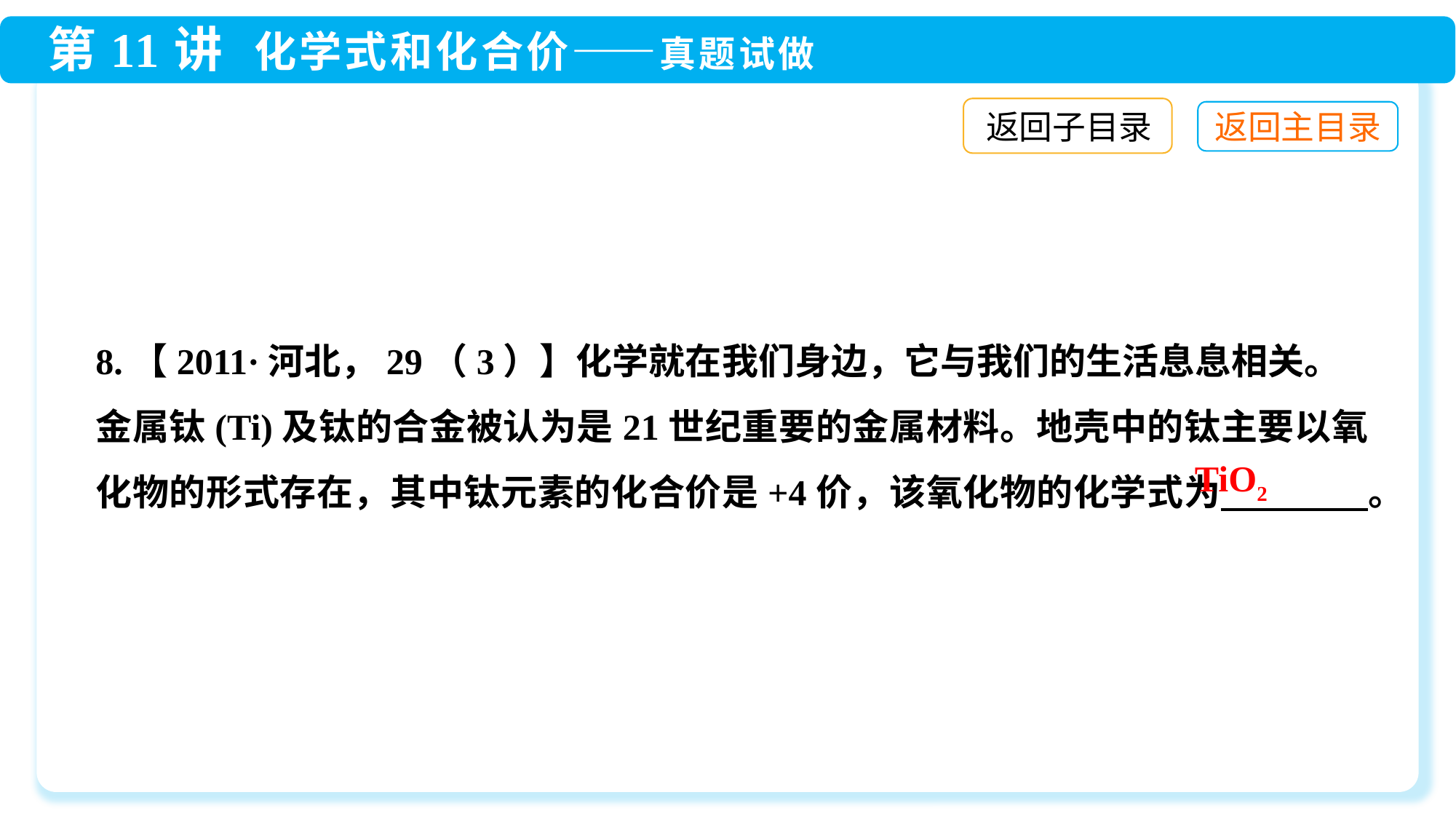

返回子目录

8.【2011·河北，29（3）】化学就在我们身边，它与我们的生活息息相关。
金属钛(Ti)及钛的合金被认为是21世纪重要的金属材料。地壳中的钛主要以氧化物的形式存在，其中钛元素的化合价是+4价，该氧化物的化学式为　　　　。
TiO2